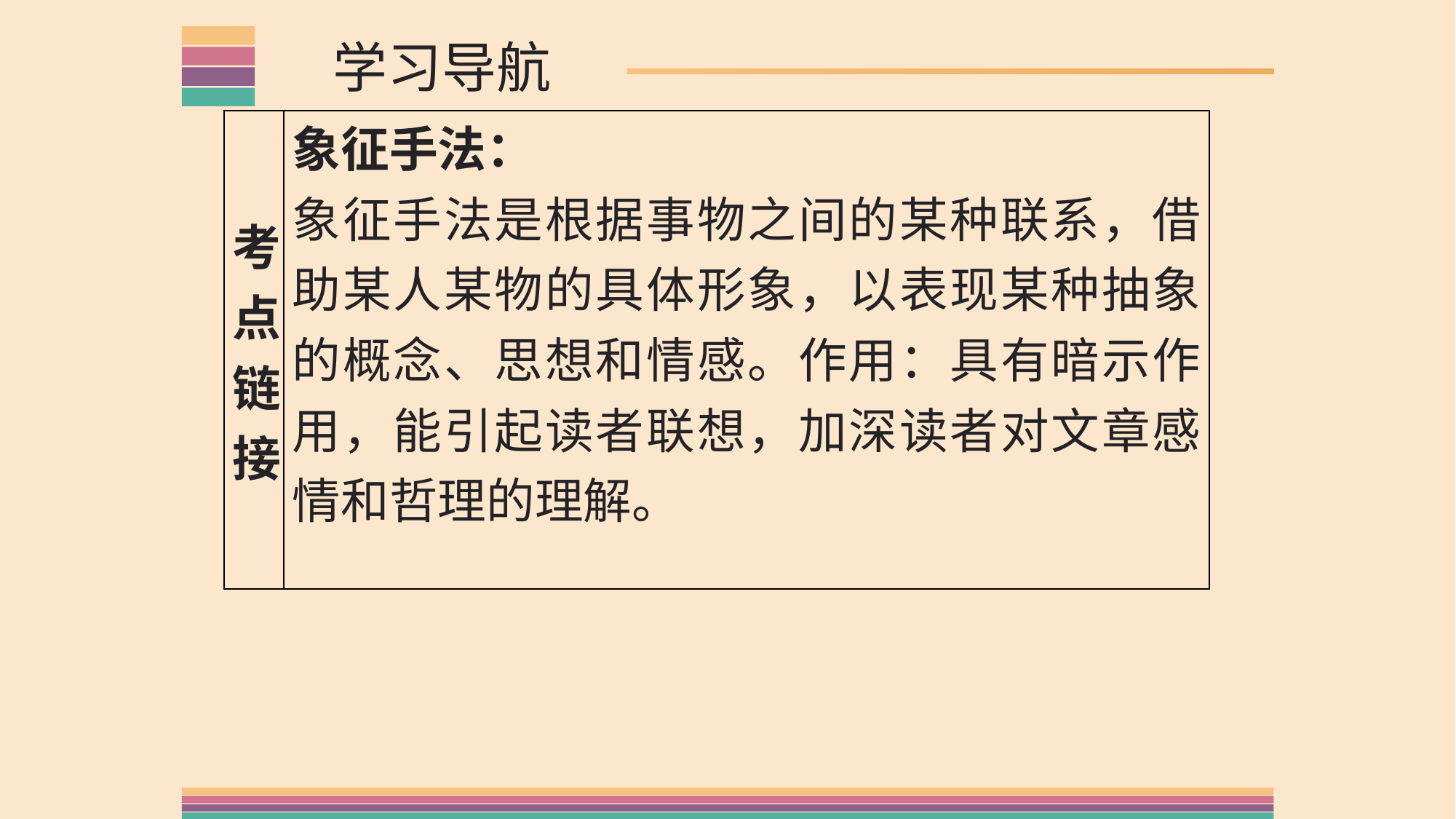

学习导航

| 考点 链接 | 象征手法： 象征手法是根据事物之间的某种联系，借助某人某物的具体形象，以表现某种抽象的概念、思想和情感。作用：具有暗示作用，能引起读者联想，加深读者对文章感情和哲理的理解。 |
| --- | --- |